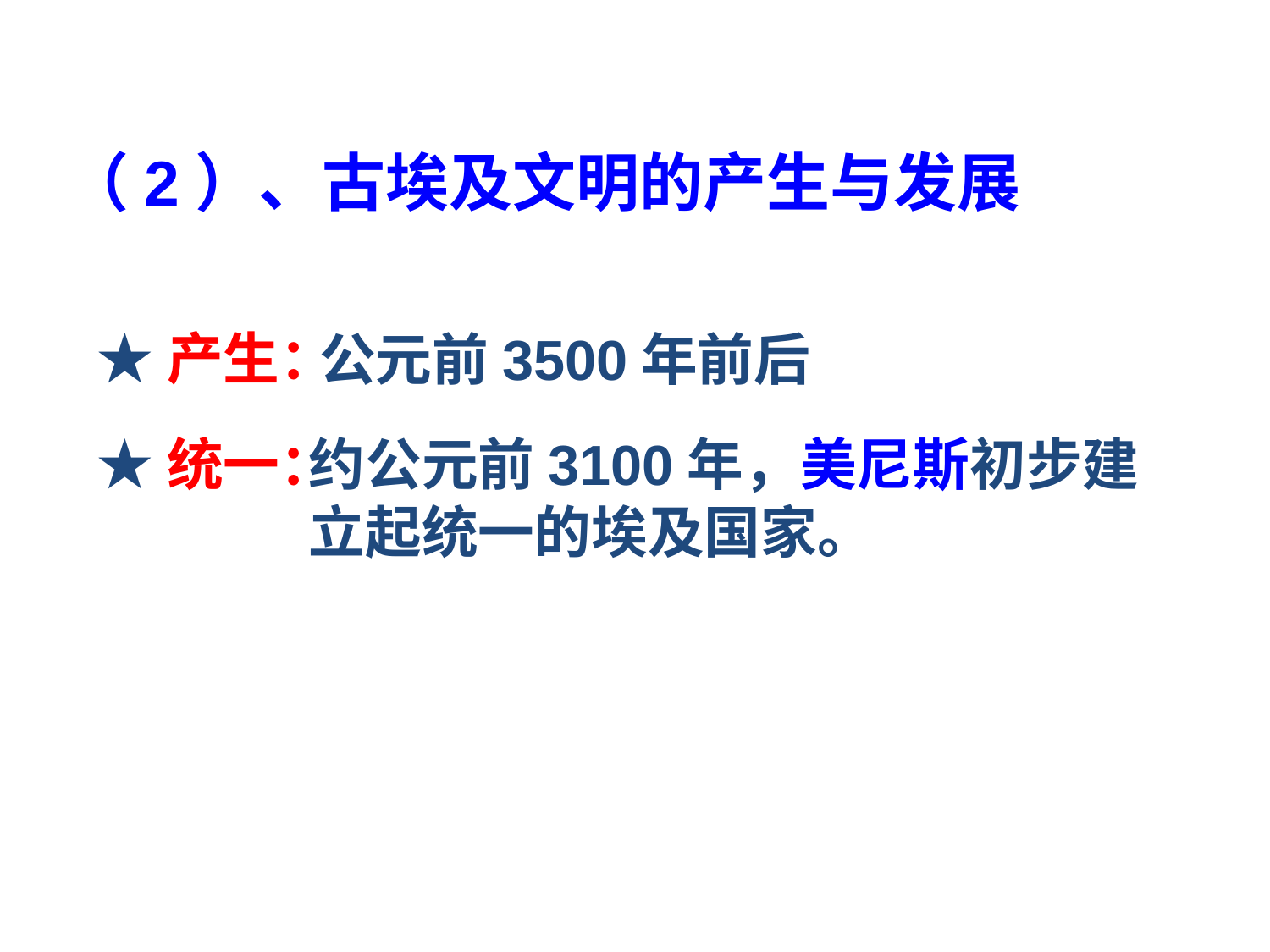

（2）、古埃及文明的产生与发展
★产生：
公元前3500年前后
约公元前3100年，美尼斯初步建立起统一的埃及国家。
★统一：